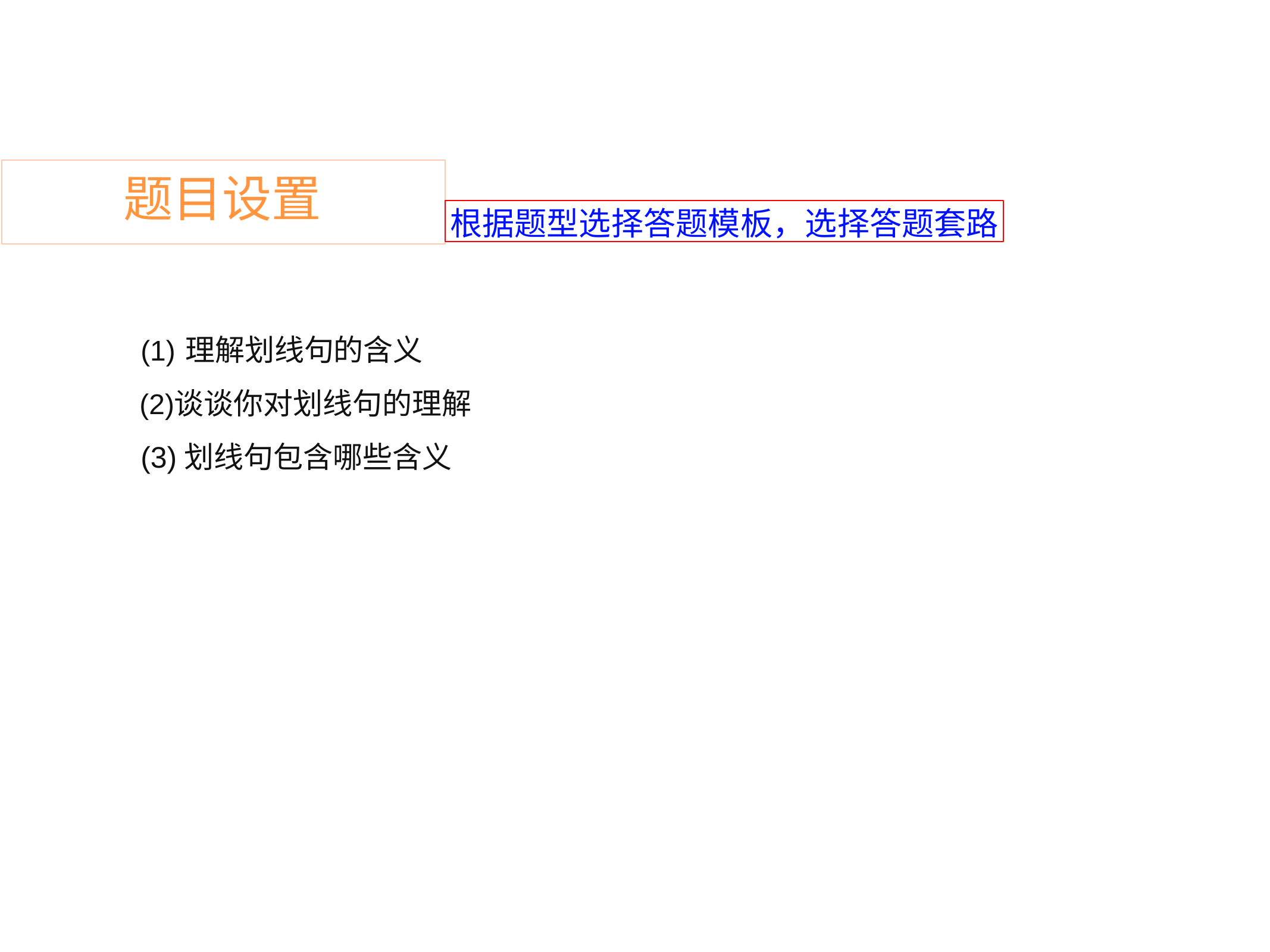

# 题目设置
根据题型选择答题模板，选择答题套路
理解划线句的含义
谈谈你对划线句的理解  (3)划线句包含哪些含义